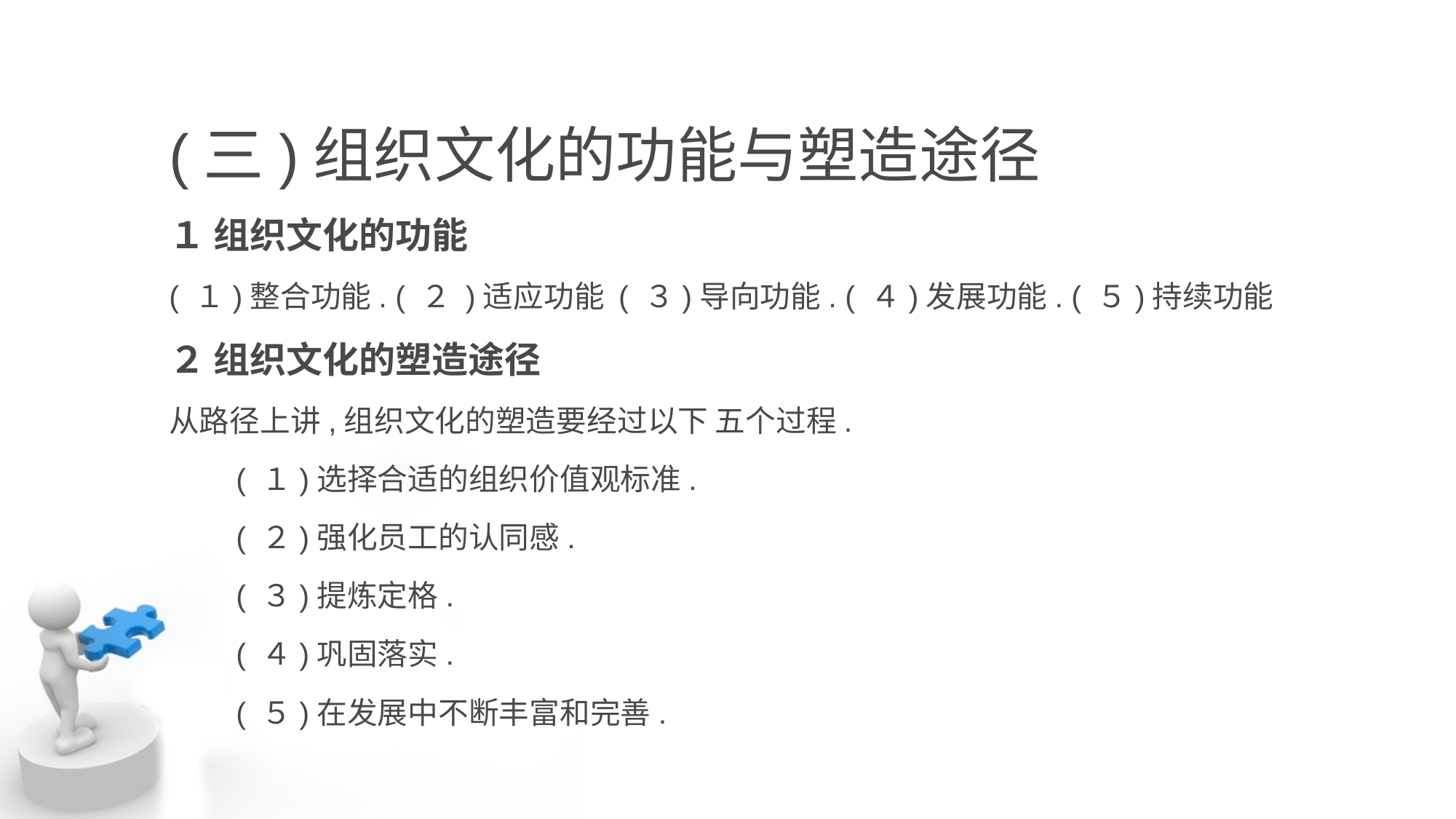

(三)组织文化的功能与塑造途径
１ 组织文化的功能
( １)整合功能. ( ２ )适应功能 ( ３)导向功能. ( ４)发展功能. ( ５)持续功能
２ 组织文化的塑造途径
从路径上讲,组织文化的塑造要经过以下 五个过程.
        ( １)选择合适的组织价值观标准.
        ( ２)强化员工的认同感.
        ( ３)提炼定格.
        ( ４)巩固落实.
        ( ５)在发展中不断丰富和完善.